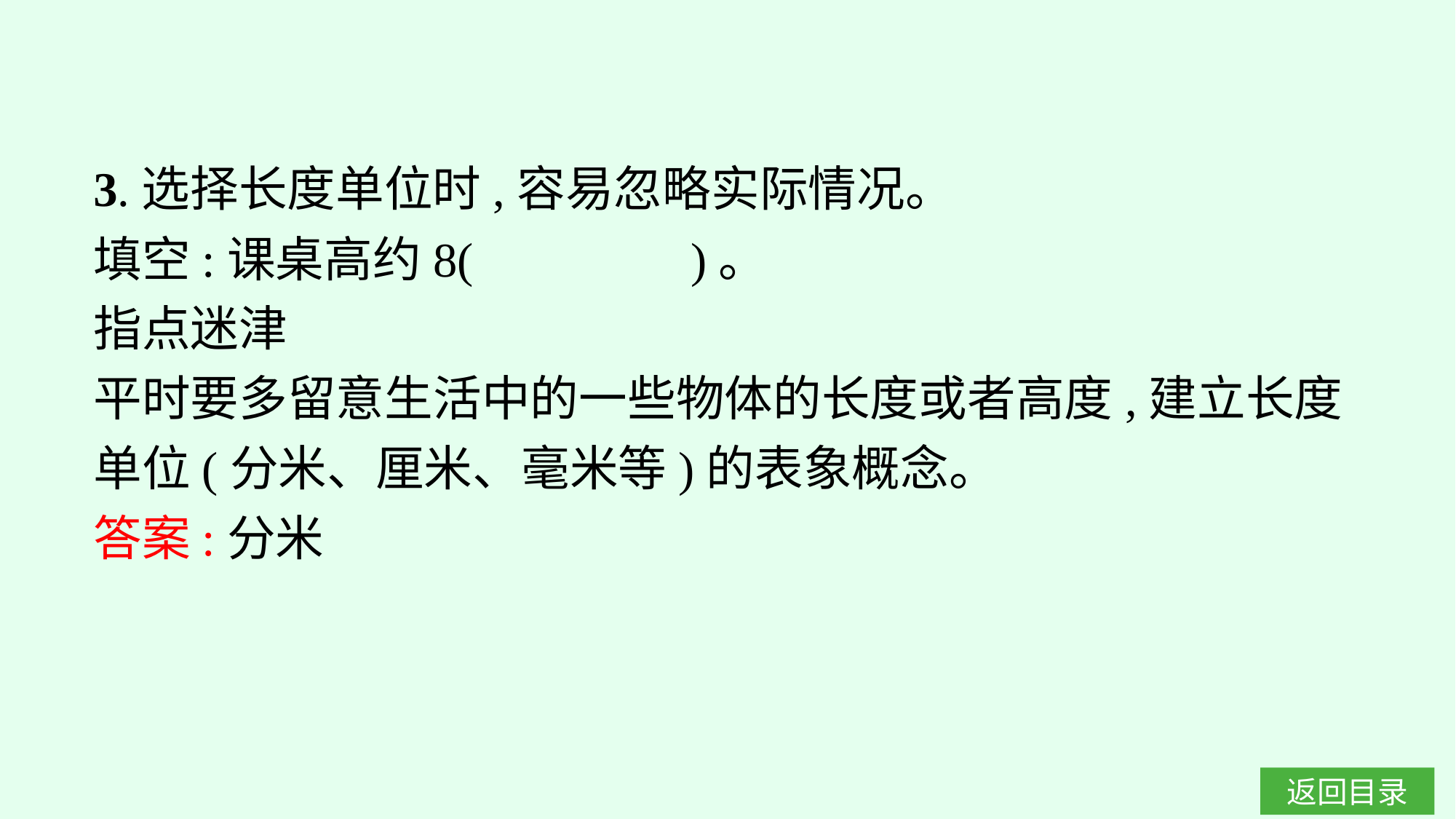

3.选择长度单位时,容易忽略实际情况。
填空:课桌高约8(　　　　)。
指点迷津
平时要多留意生活中的一些物体的长度或者高度,建立长度单位(分米、厘米、毫米等)的表象概念。
答案:分米